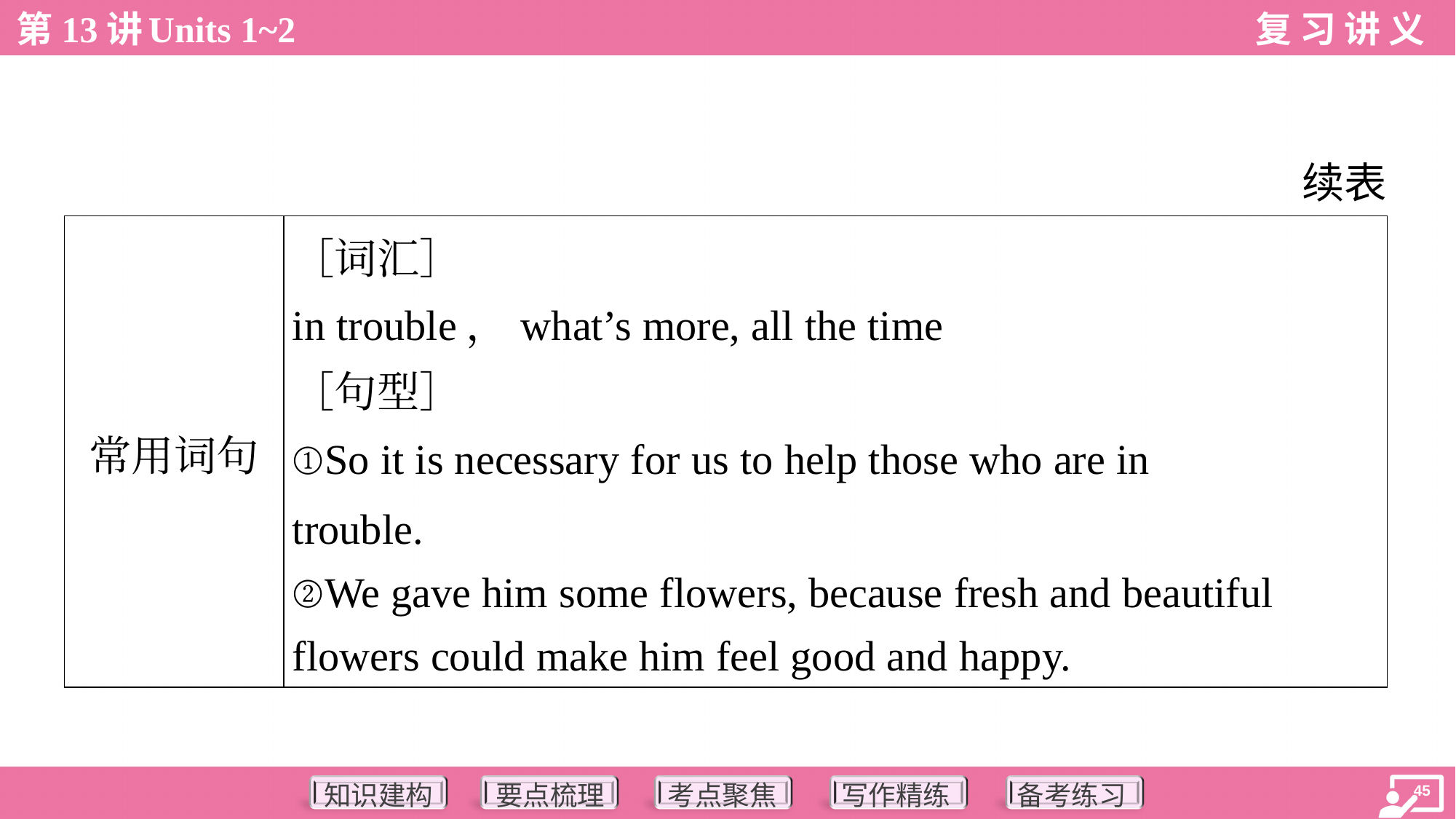

续表
| 常用词句 | ［词汇］ in trouble，what’s more, all the time ［句型］ ①So it is necessary for us to help those who are in trouble. ②We gave him some flowers, because fresh and beautiful flowers could make him feel good and happy. |
| --- | --- |